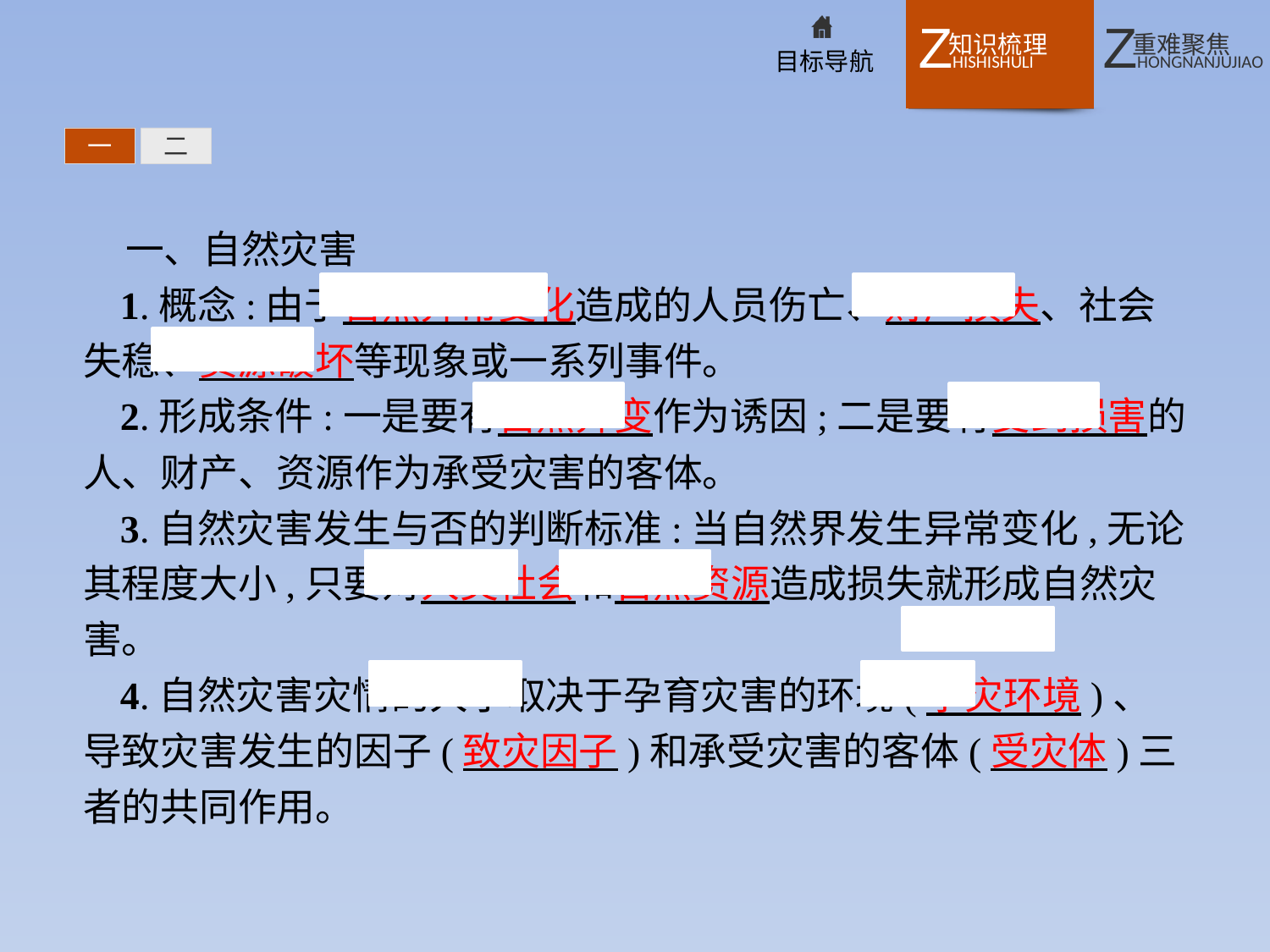

一
二
一、自然灾害
1.概念:由于自然异常变化造成的人员伤亡、财产损失、社会失稳、资源破坏等现象或一系列事件。
2.形成条件:一是要有自然异变作为诱因;二是要有受到损害的人、财产、资源作为承受灾害的客体。
3.自然灾害发生与否的判断标准:当自然界发生异常变化,无论其程度大小,只要对人类社会和自然资源造成损失就形成自然灾害。
4.自然灾害灾情的大小取决于孕育灾害的环境(孕灾环境)、导致灾害发生的因子(致灾因子)和承受灾害的客体(受灾体)三者的共同作用。